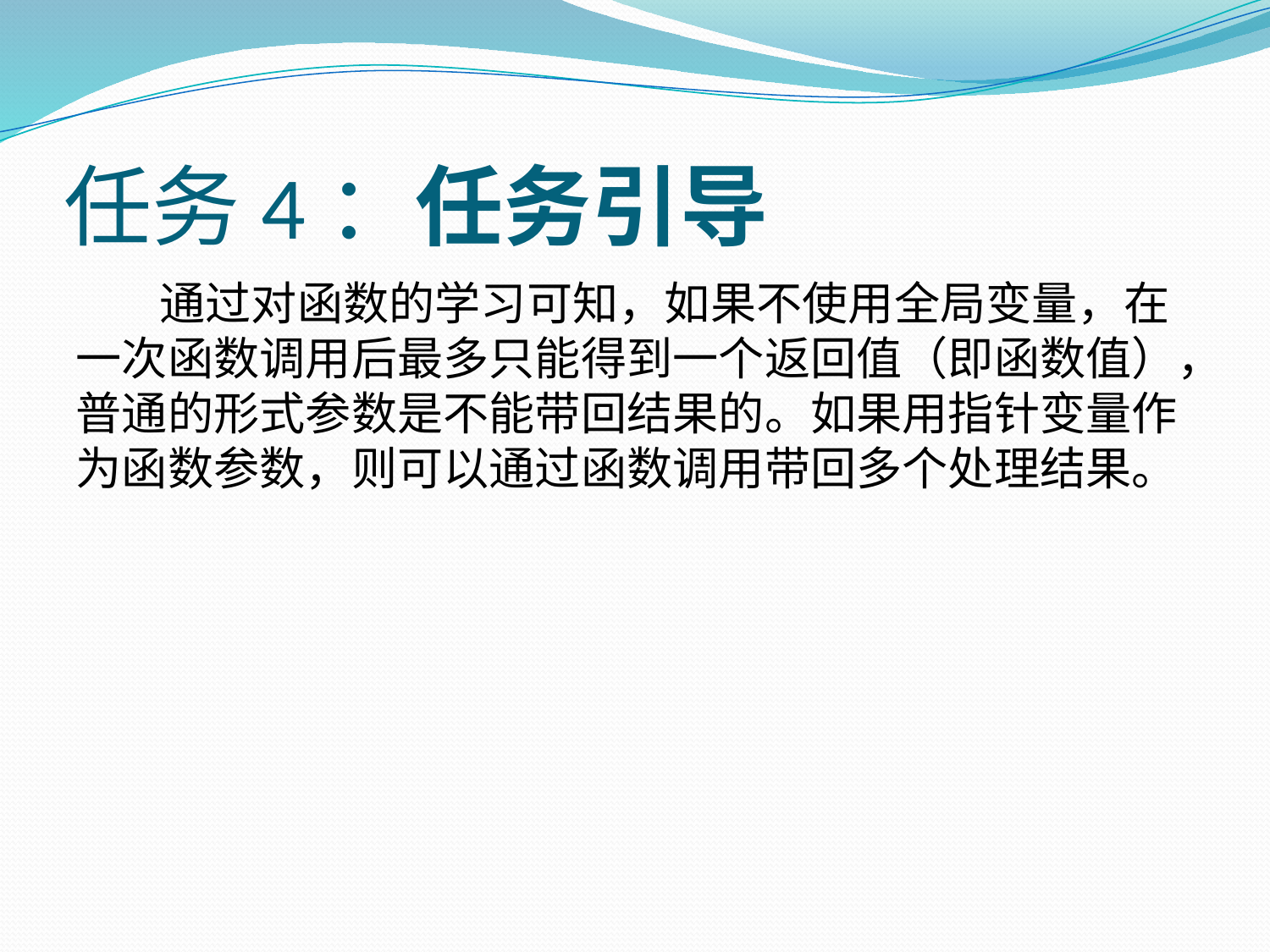

# 任务4：任务引导
       通过对函数的学习可知，如果不使用全局变量，在一次函数调用后最多只能得到一个返回值（即函数值），普通的形式参数是不能带回结果的。如果用指针变量作为函数参数，则可以通过函数调用带回多个处理结果。